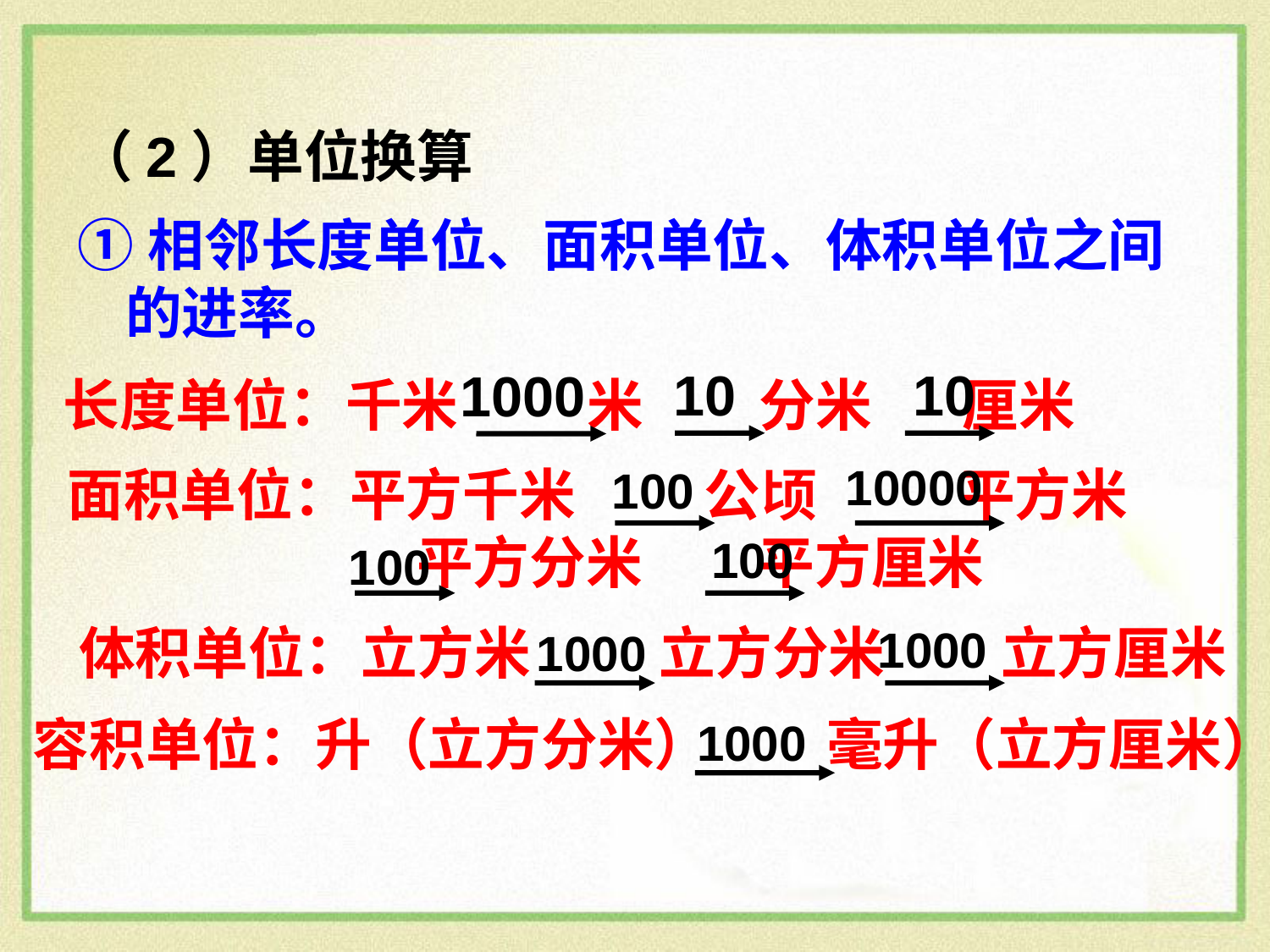

# （2）单位换算
①相邻长度单位、面积单位、体积单位之间的进率。
10
10
1000
长度单位：千米          米         分米       厘米

10000
面积单位：平方千米          公顷           平方米
                          平方分米         平方厘米
100

100

100

体积单位：立方米          立方分米         立方厘米
1000
1000

容积单位：升（立方分米）         毫升（立方厘米）
1000